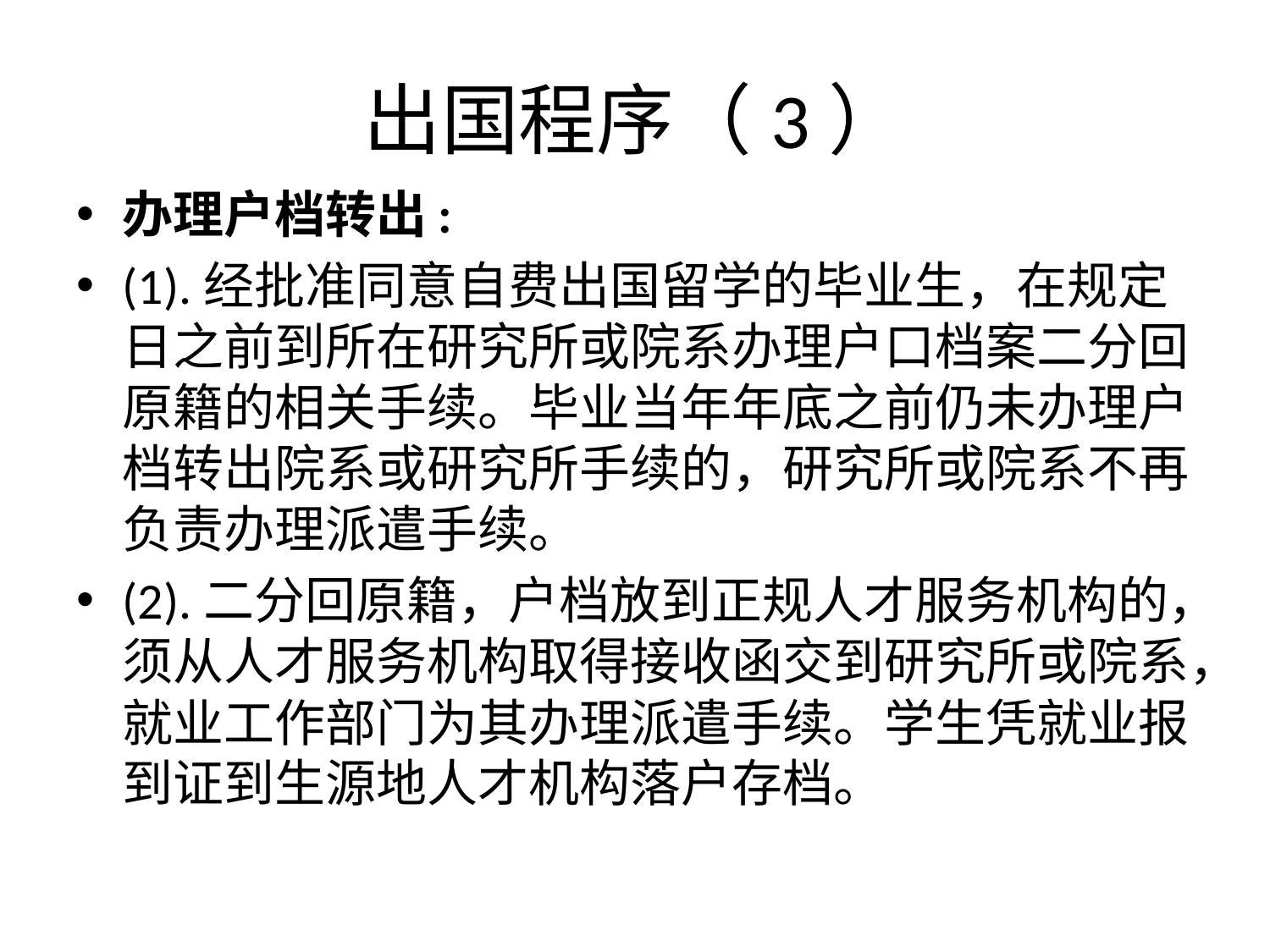

# 出国程序（3）
办理户档转出:
(1).经批准同意自费出国留学的毕业生，在规定日之前到所在研究所或院系办理户口档案二分回原籍的相关手续。毕业当年年底之前仍未办理户档转出院系或研究所手续的，研究所或院系不再负责办理派遣手续。
(2).二分回原籍，户档放到正规人才服务机构的，须从人才服务机构取得接收函交到研究所或院系，就业工作部门为其办理派遣手续。学生凭就业报到证到生源地人才机构落户存档。